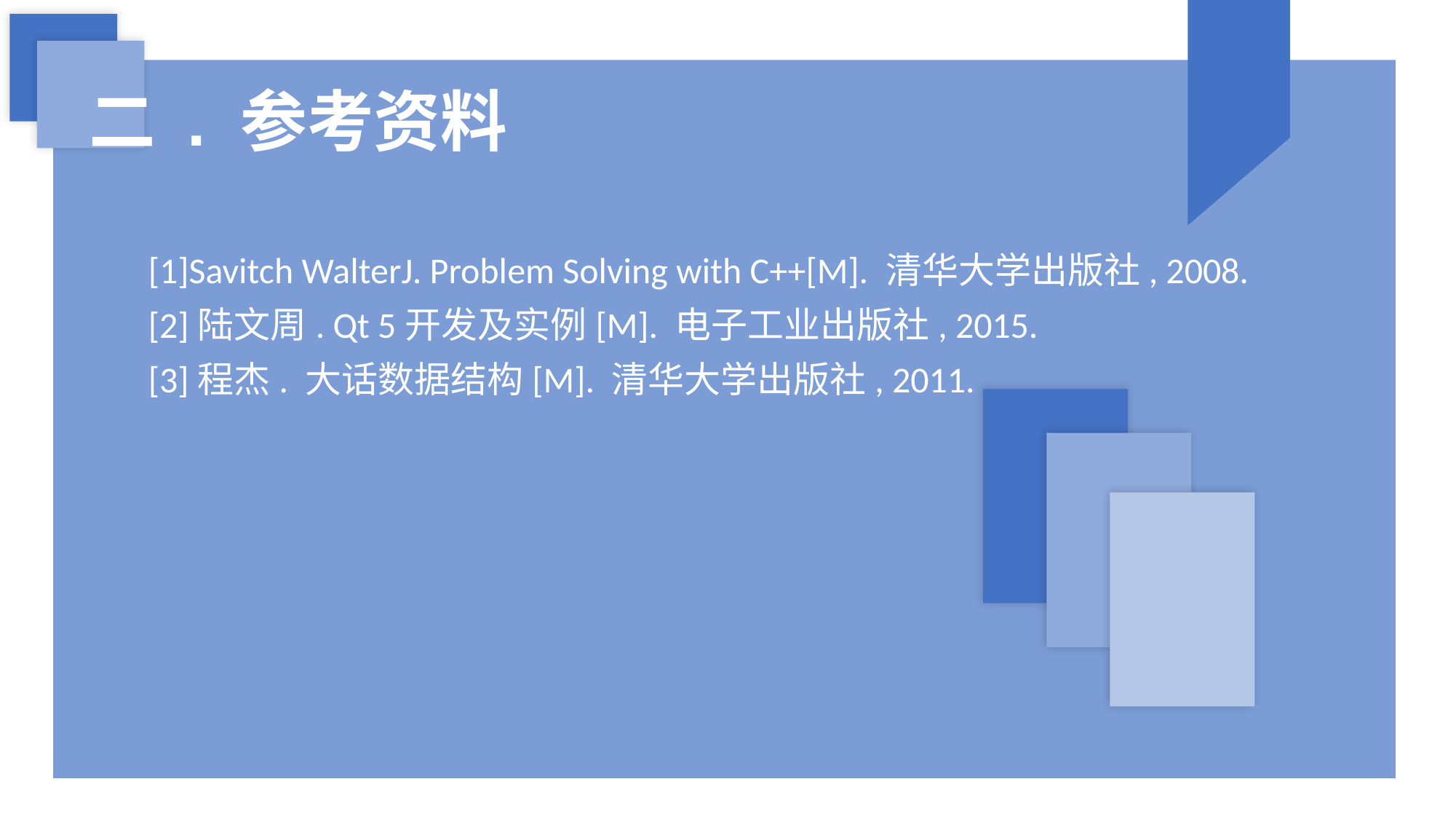

二 . 参考资料
[1]Savitch WalterJ. Problem Solving with C++[M]. 清华大学出版社, 2008.
[2]陆文周. Qt 5开发及实例[M]. 电子工业出版社, 2015.
[3]程杰. 大话数据结构[M]. 清华大学出版社, 2011.